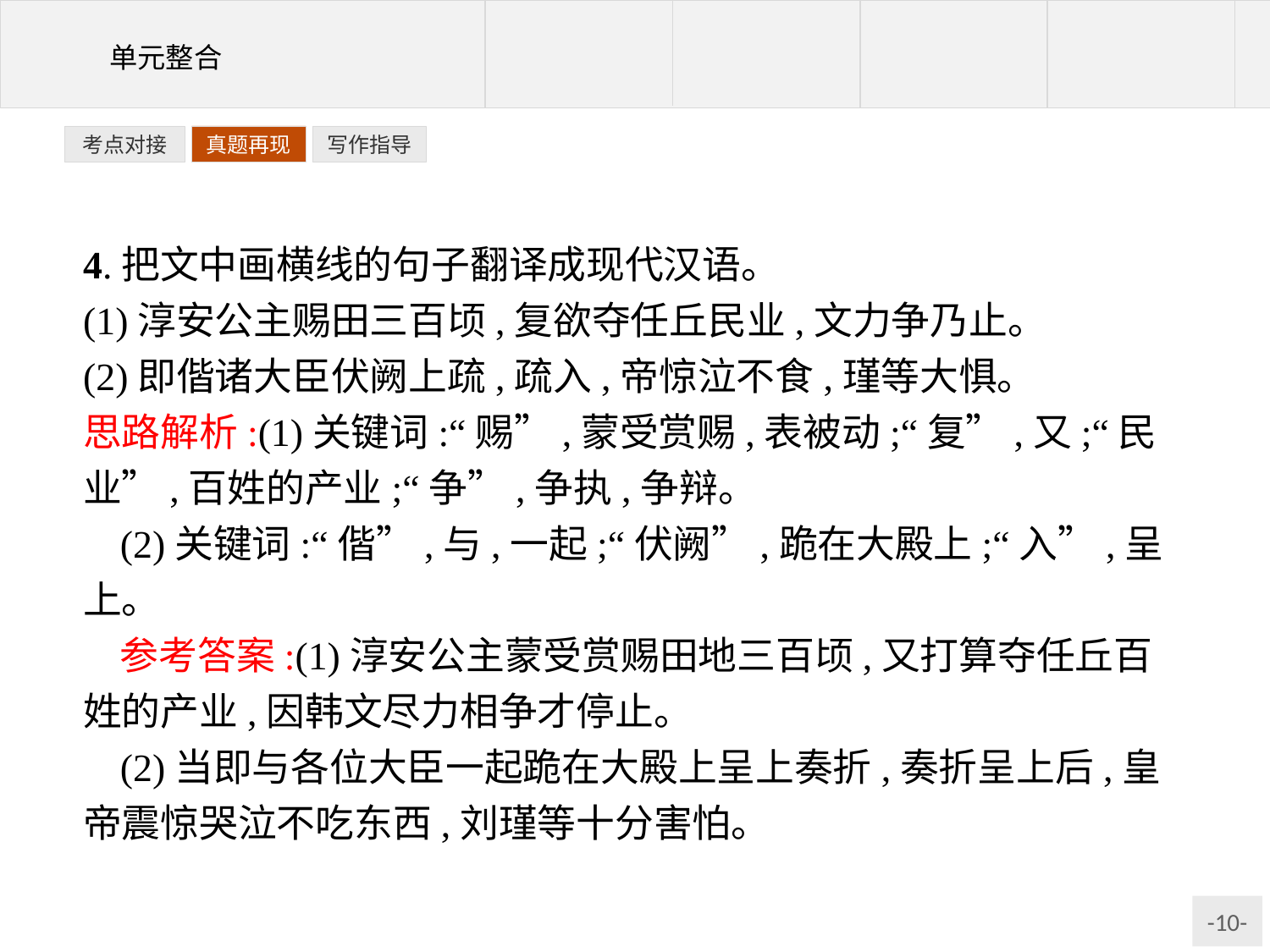

写作指导
考点对接
真题再现
4.把文中画横线的句子翻译成现代汉语。
(1)淳安公主赐田三百顷,复欲夺任丘民业,文力争乃止。
(2)即偕诸大臣伏阙上疏,疏入,帝惊泣不食,瑾等大惧。
思路解析:(1)关键词:“赐”,蒙受赏赐,表被动;“复”,又;“民业”,百姓的产业;“争”,争执,争辩。
(2)关键词:“偕”,与,一起;“伏阙”,跪在大殿上;“入”,呈上。
参考答案:(1)淳安公主蒙受赏赐田地三百顷,又打算夺任丘百姓的产业,因韩文尽力相争才停止。
(2)当即与各位大臣一起跪在大殿上呈上奏折,奏折呈上后,皇帝震惊哭泣不吃东西,刘瑾等十分害怕。